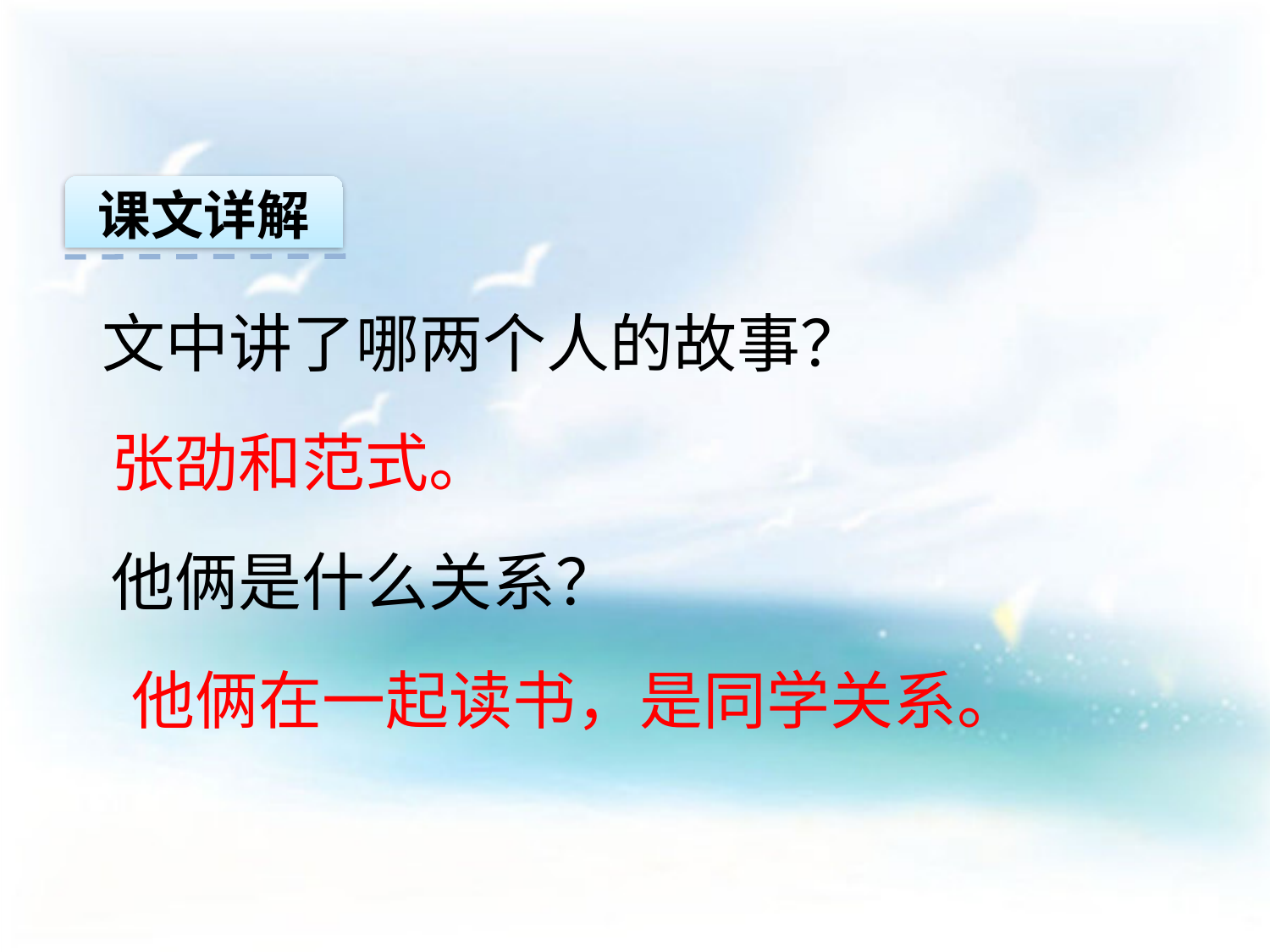

课文详解
文中讲了哪两个人的故事？
张劭和范式。
他俩是什么关系？
他俩在一起读书，是同学关系。